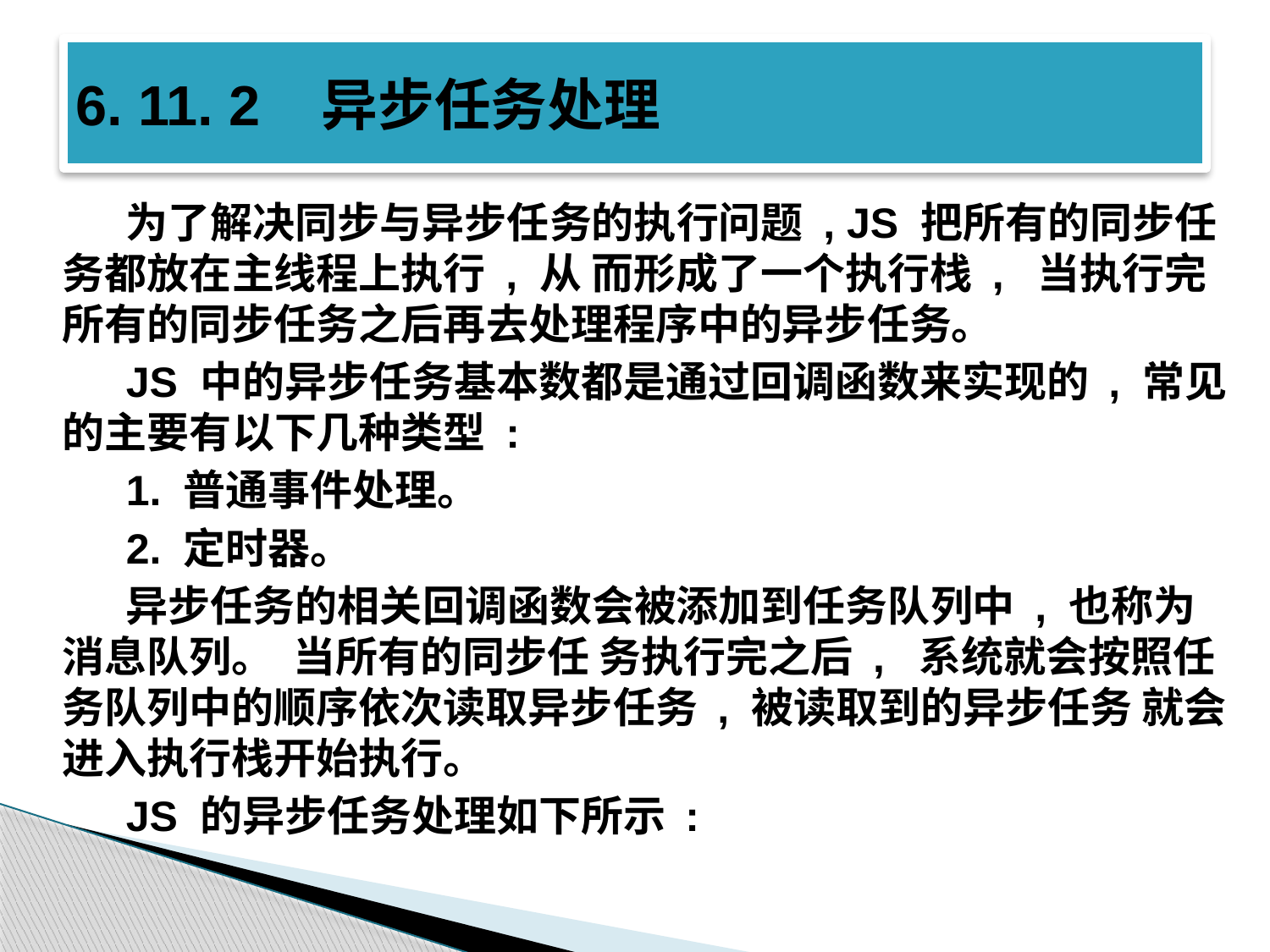

# 6. 11. 2   异步任务处理
为了解决同步与异步任务的执行问题 , JS 把所有的同步任务都放在主线程上执行 , 从 而形成了一个执行栈 ,  当执行完所有的同步任务之后再去处理程序中的异步任务。
JS 中的异步任务基本数都是通过回调函数来实现的 , 常见的主要有以下几种类型 :
1. 普通事件处理。
2. 定时器。
异步任务的相关回调函数会被添加到任务队列中 , 也称为消息队列。  当所有的同步任 务执行完之后 ,  系统就会按照任务队列中的顺序依次读取异步任务 , 被读取到的异步任务 就会进入执行栈开始执行。
JS 的异步任务处理如下所示 :